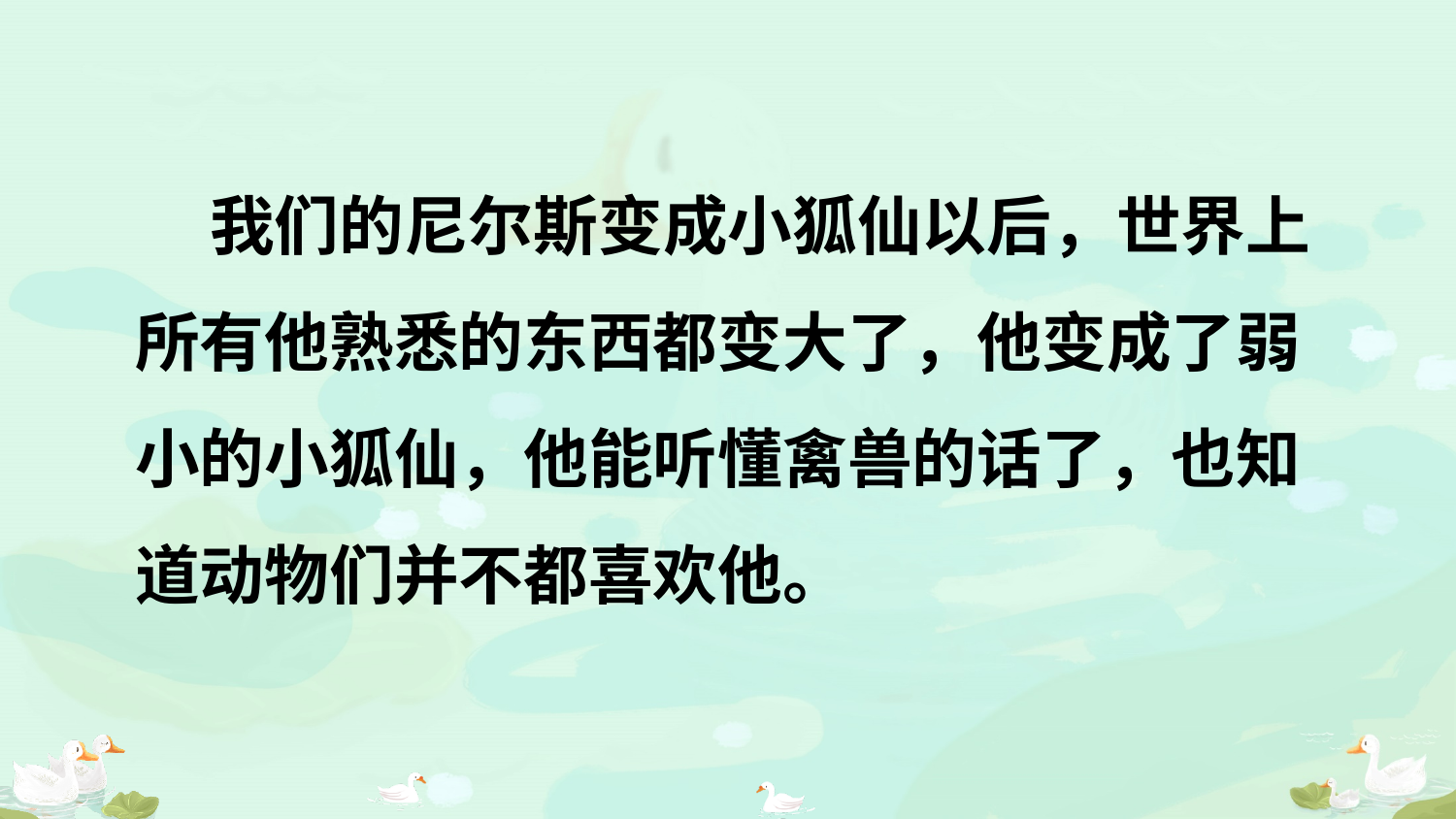

我们的尼尔斯变成小狐仙以后，世界上所有他熟悉的东西都变大了，他变成了弱小的小狐仙，他能听懂禽兽的话了，也知道动物们并不都喜欢他。